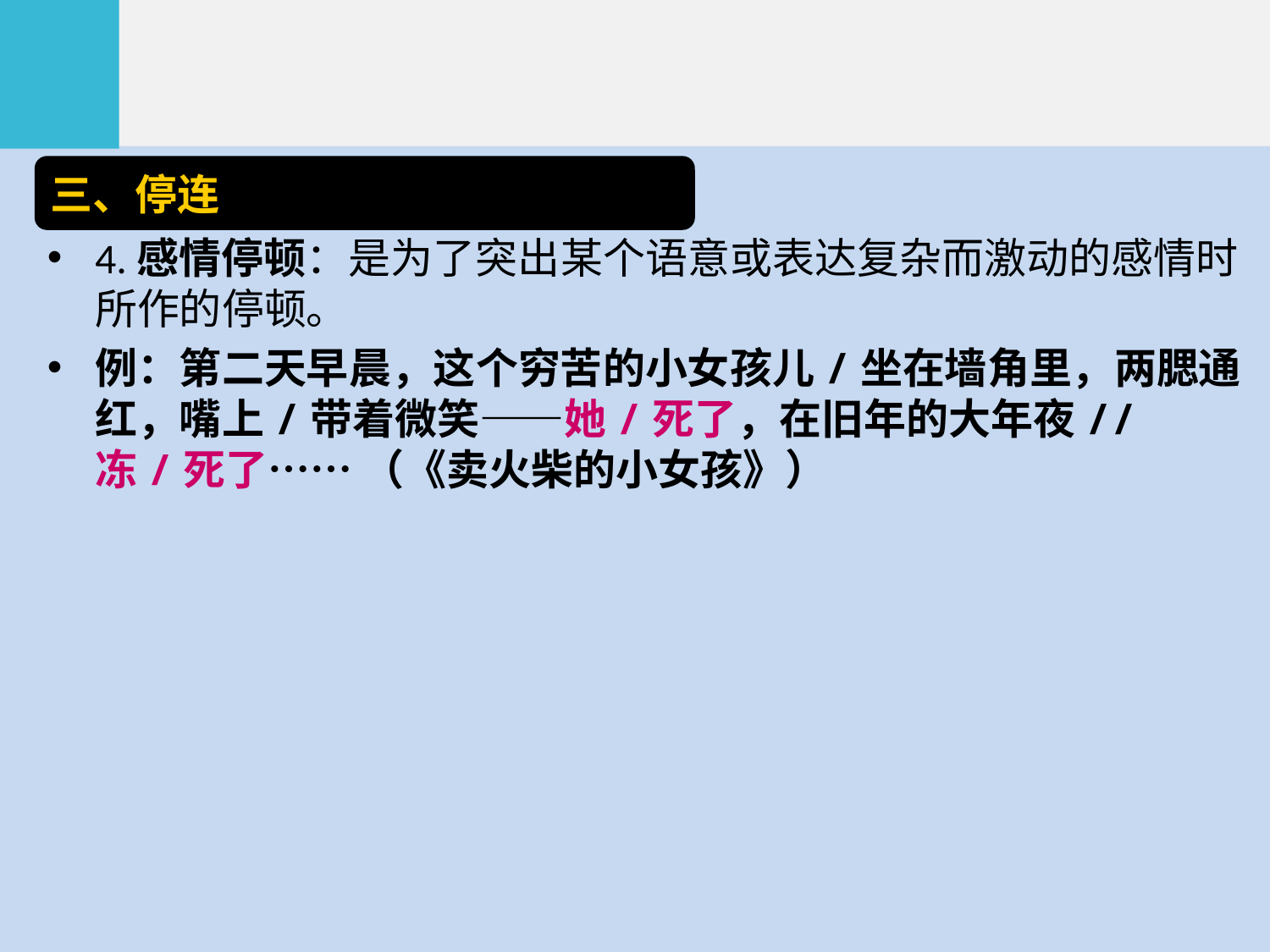

三、停连

4.感情停顿：是为了突出某个语意或表达复杂而激动的感情时所作的停顿。
例：第二天早晨，这个穷苦的小女孩儿/坐在墙角里，两腮通红，嘴上/带着微笑——她/死了，在旧年的大年夜//冻/死了…… （《卖火柴的小女孩》）